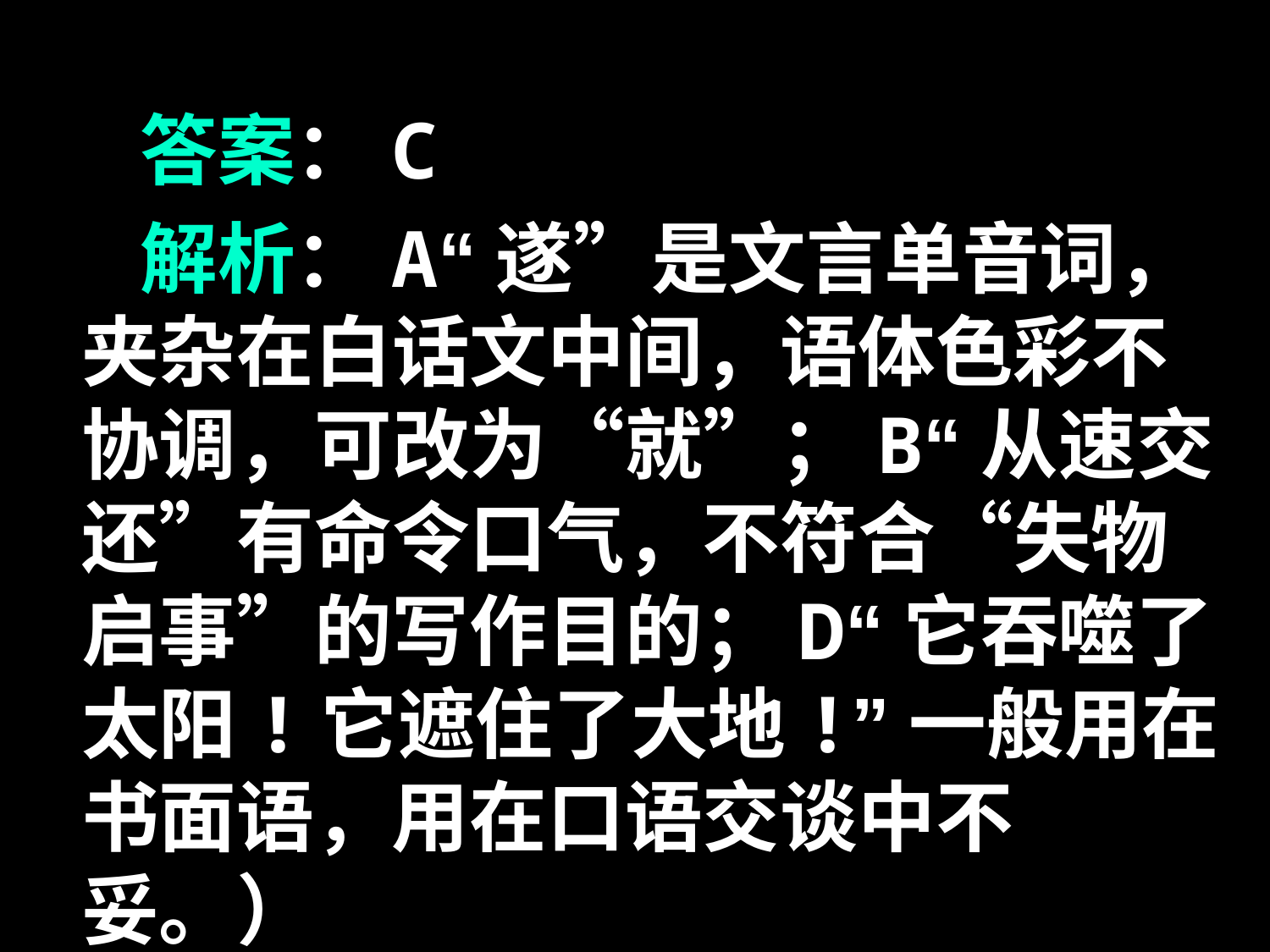

答案：C
     解析：A“遂”是文言单音词，夹杂在白话文中间，语体色彩不协调，可改为“就”；B“从速交还”有命令口气，不符合“失物启事”的写作目的；D“它吞噬了太阳!它遮住了大地!”一般用在书面语，用在口语交谈中不妥。）